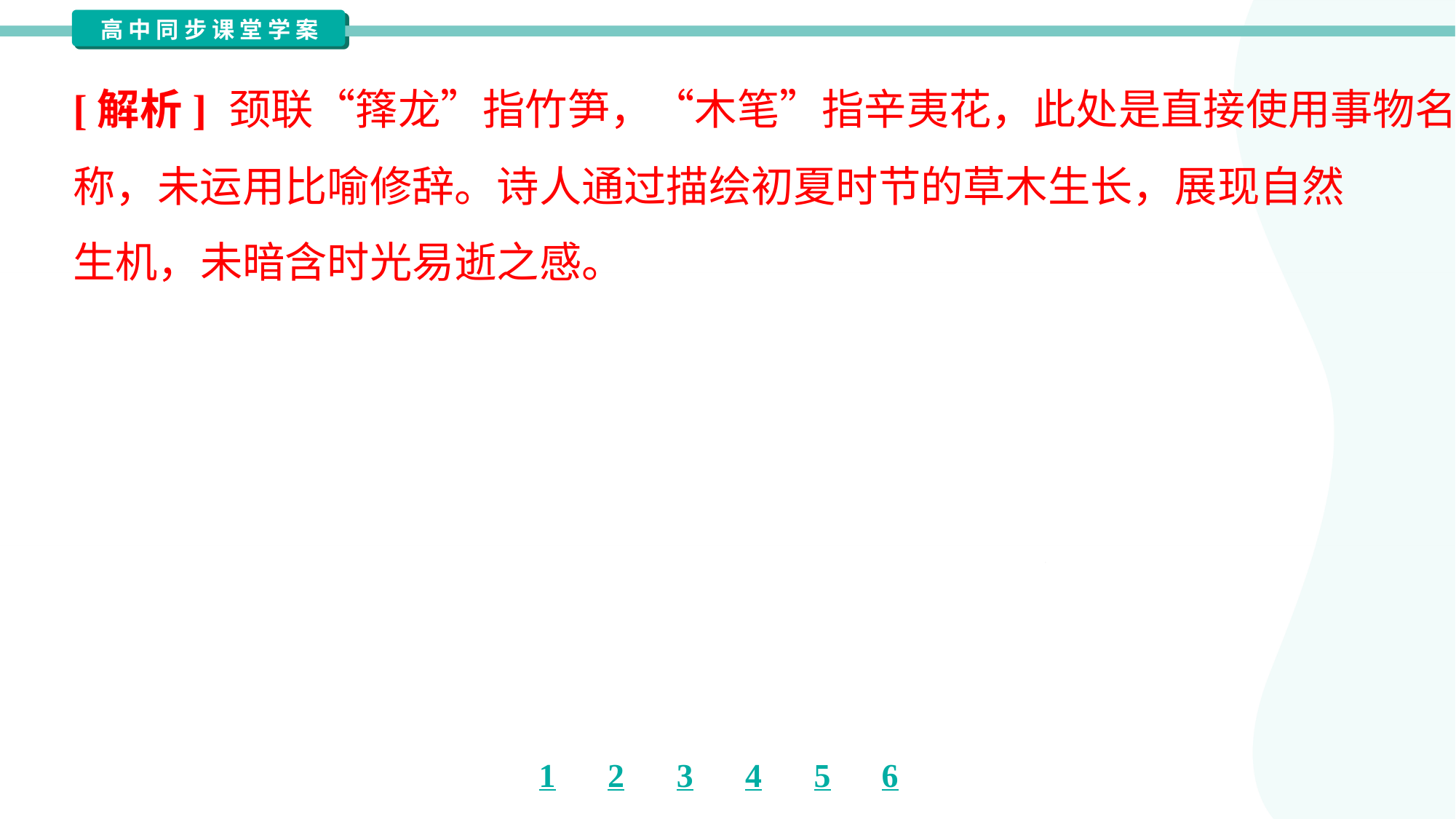

[解析] 颈联“箨龙”指竹笋，“木笔”指辛夷花，此处是直接使用事物名
称，未运用比喻修辞。诗人通过描绘初夏时节的草木生长，展现自然
生机，未暗含时光易逝之感。